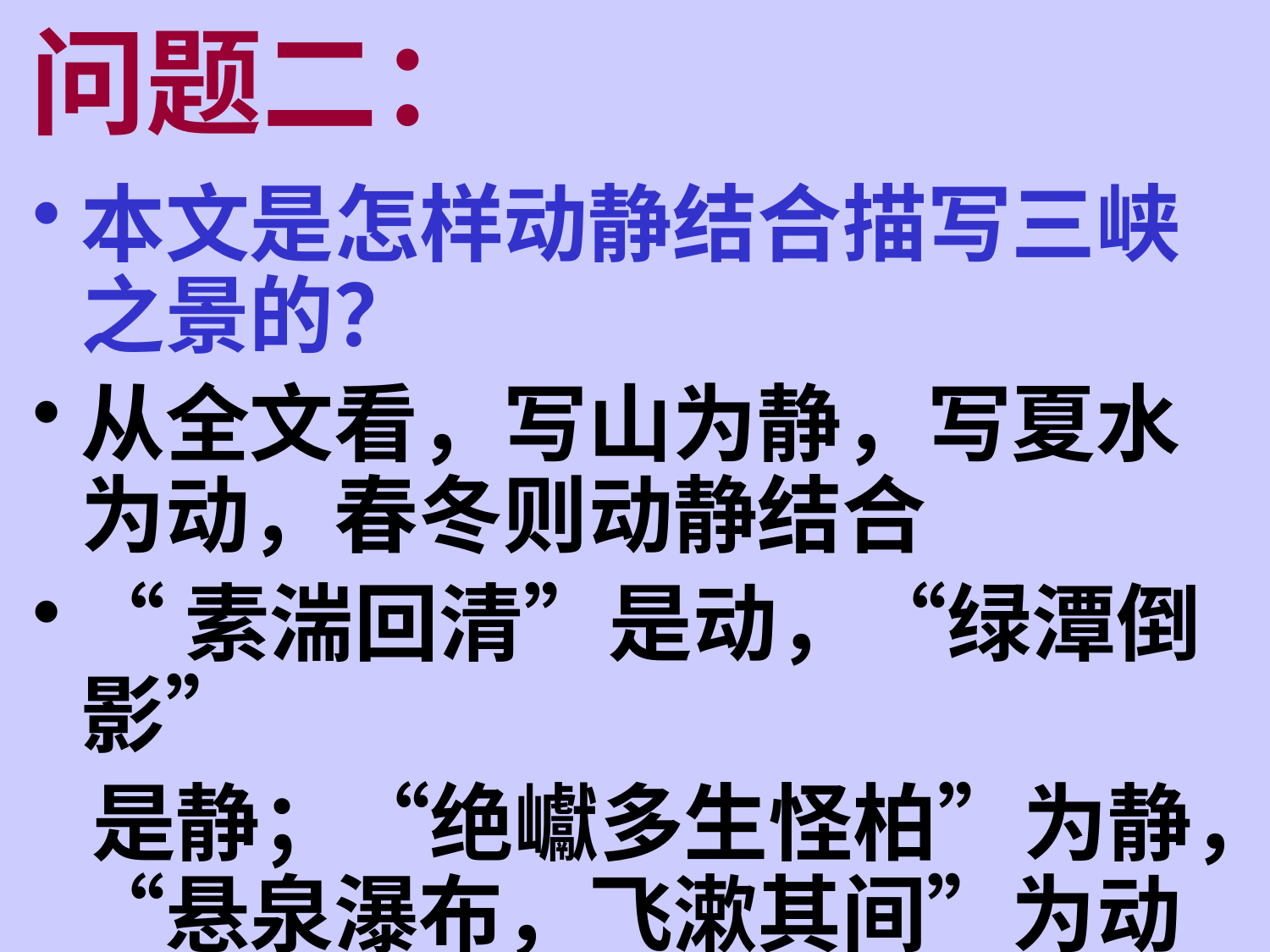

# 问题二：
本文是怎样动静结合描写三峡之景的？
从全文看，写山为静，写夏水为动，春冬则动静结合
“素湍回清”是动，“绿潭倒影”
  是静；“绝巘多生怪柏”为静，“悬泉瀑布，飞漱其间”为动